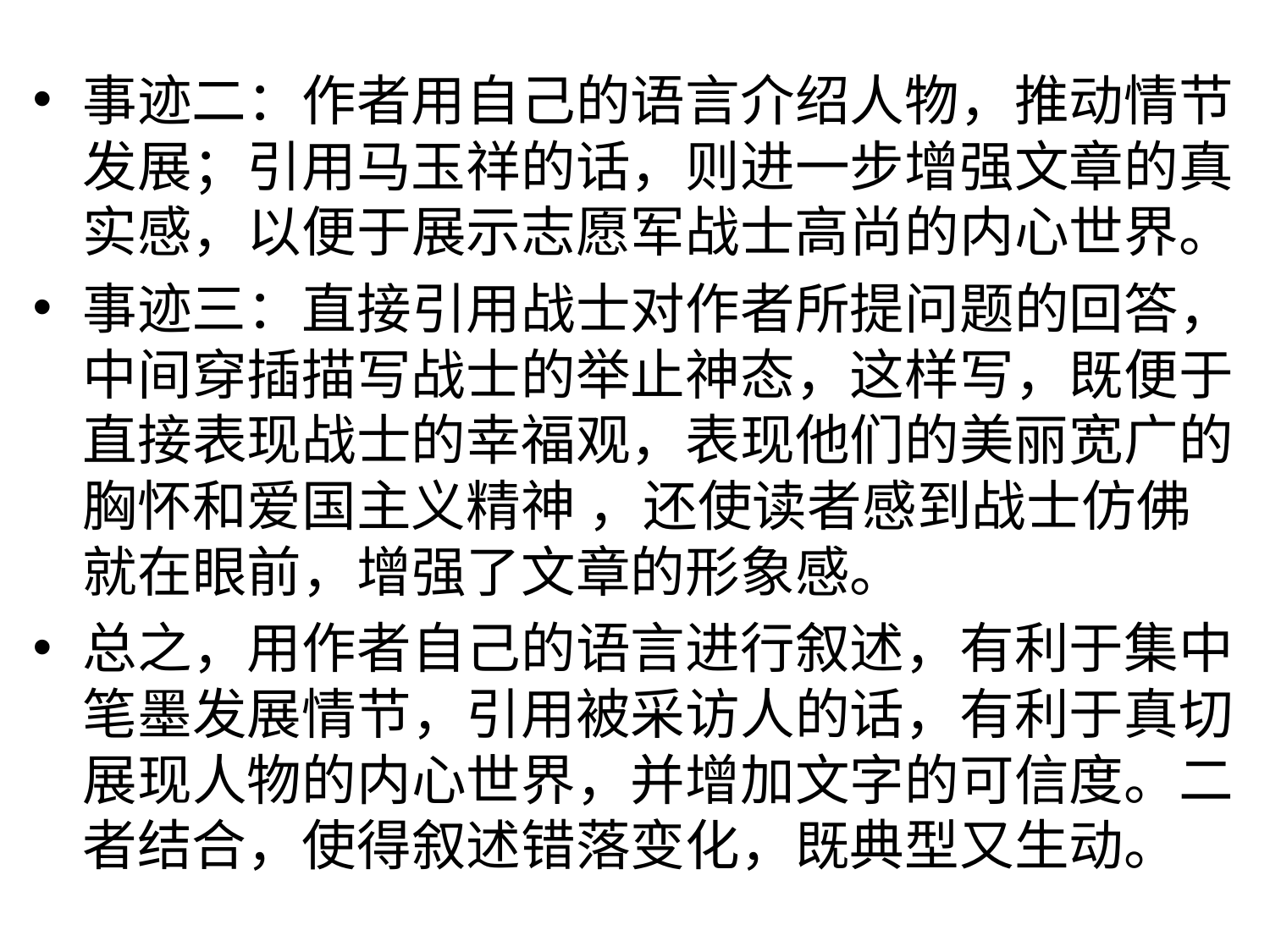

#
事迹二：作者用自己的语言介绍人物，推动情节发展；引用马玉祥的话，则进一步增强文章的真实感，以便于展示志愿军战士高尚的内心世界。
事迹三：直接引用战士对作者所提问题的回答，中间穿插描写战士的举止神态，这样写，既便于直接表现战士的幸福观，表现他们的美丽宽广的胸怀和爱国主义精神 ，还使读者感到战士仿佛就在眼前，增强了文章的形象感。
总之，用作者自己的语言进行叙述，有利于集中笔墨发展情节，引用被采访人的话，有利于真切展现人物的内心世界，并增加文字的可信度。二者结合，使得叙述错落变化，既典型又生动。